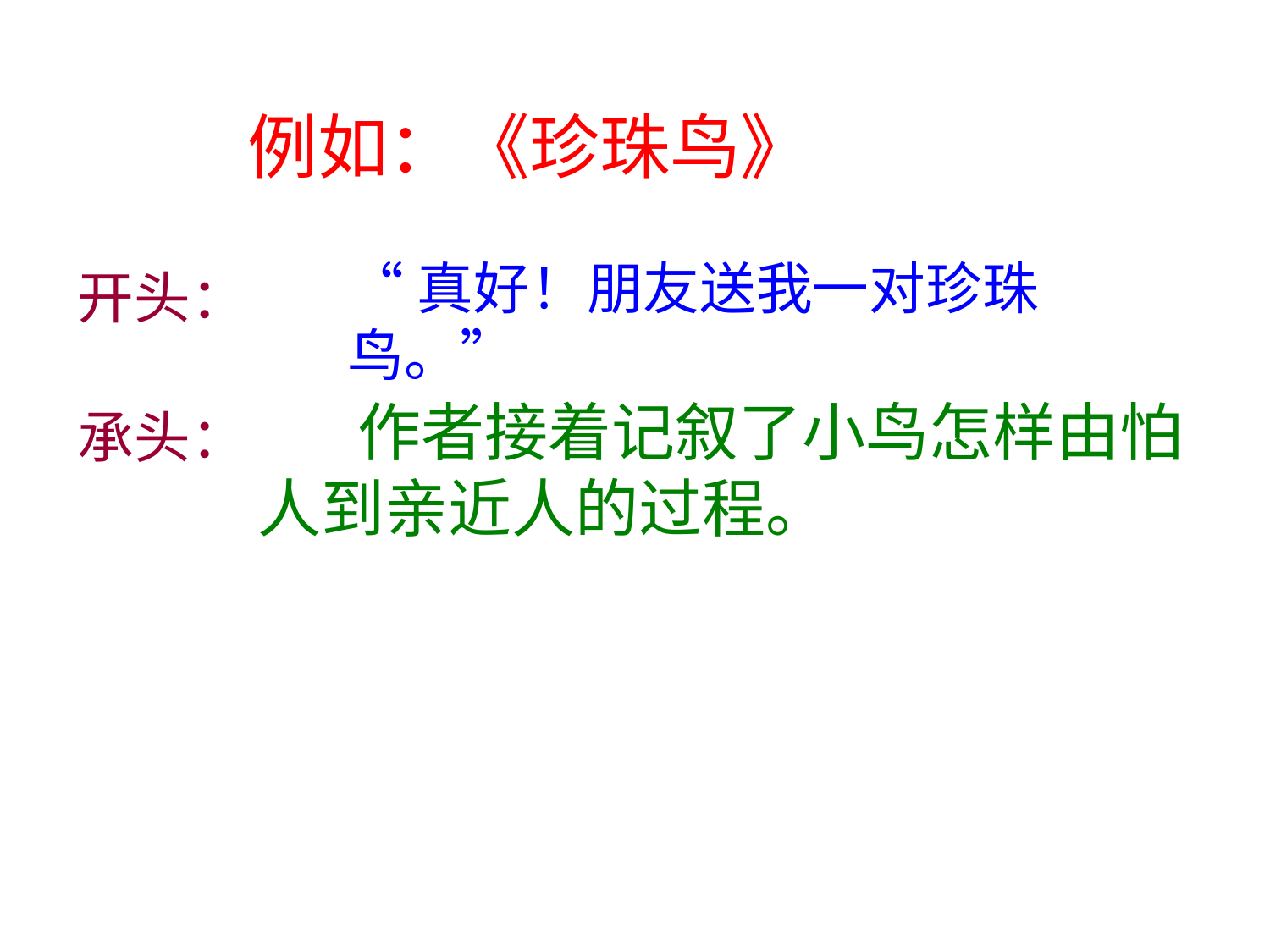

例如：《珍珠鸟》
“真好！朋友送我一对珍珠鸟。”
开头：
        作者接着记叙了小鸟怎样由怕人到亲近人的过程。
承头：